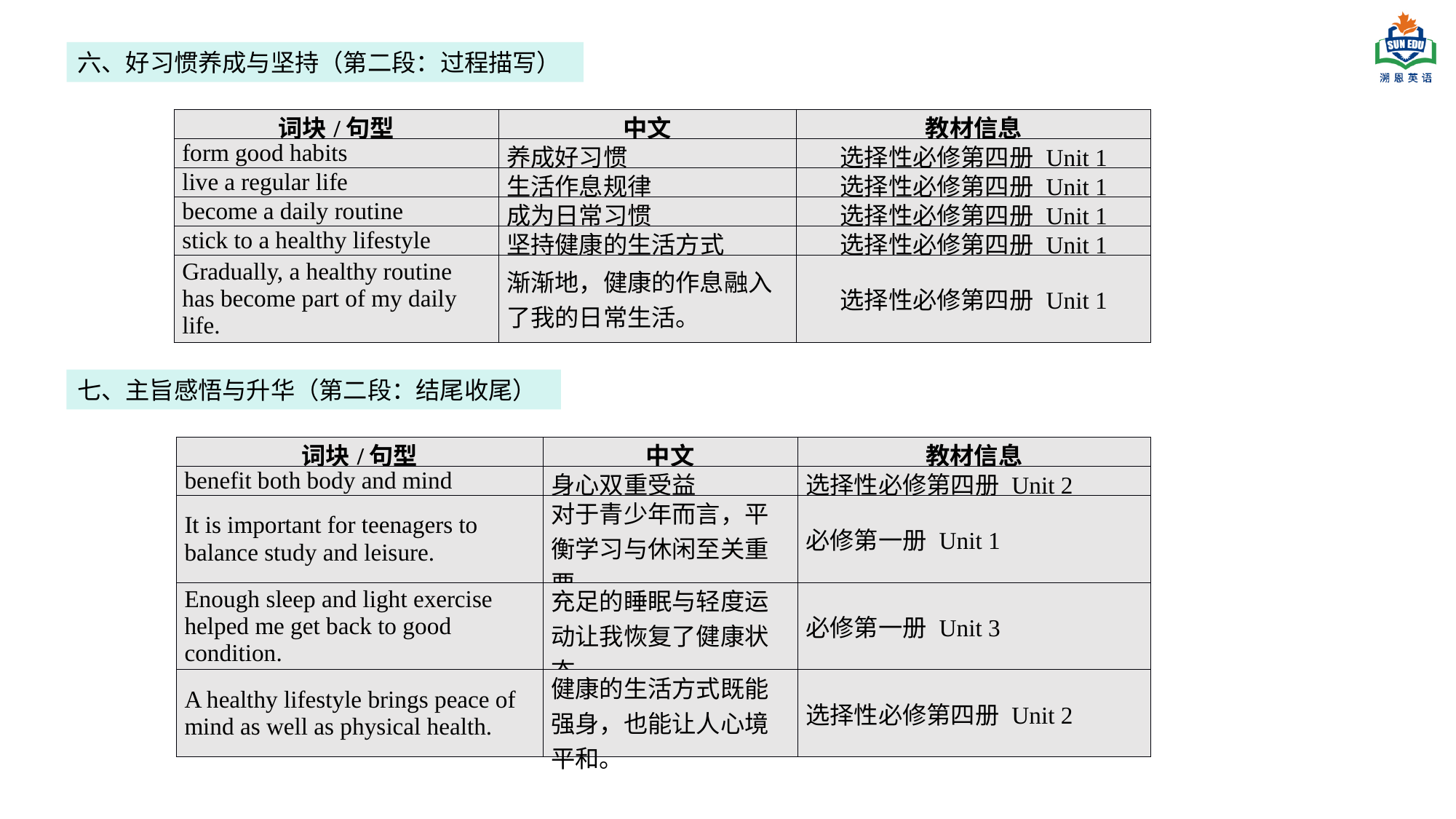

六、好习惯养成与坚持（第二段：过程描写）
| 词块/句型 | 中文 | 教材信息 |
| --- | --- | --- |
| form good habits | 养成好习惯 | 选择性必修第四册 Unit 1 |
| live a regular life | 生活作息规律 | 选择性必修第四册 Unit 1 |
| become a daily routine | 成为日常习惯 | 选择性必修第四册 Unit 1 |
| stick to a healthy lifestyle | 坚持健康的生活方式 | 选择性必修第四册 Unit 1 |
| Gradually, a healthy routine has become part of my daily life. | 渐渐地，健康的作息融入了我的日常生活。 | 选择性必修第四册 Unit 1 |
七、主旨感悟与升华（第二段：结尾收尾）
| 词块/句型 | 中文 | 教材信息 |
| --- | --- | --- |
| benefit both body and mind | 身心双重受益 | 选择性必修第四册 Unit 2 |
| It is important for teenagers to balance study and leisure. | 对于青少年而言，平衡学习与休闲至关重要。 | 必修第一册 Unit 1 |
| Enough sleep and light exercise helped me get back to good condition. | 充足的睡眠与轻度运动让我恢复了健康状态。 | 必修第一册 Unit 3 |
| A healthy lifestyle brings peace of mind as well as physical health. | 健康的生活方式既能强身，也能让人心境平和。 | 选择性必修第四册 Unit 2 |